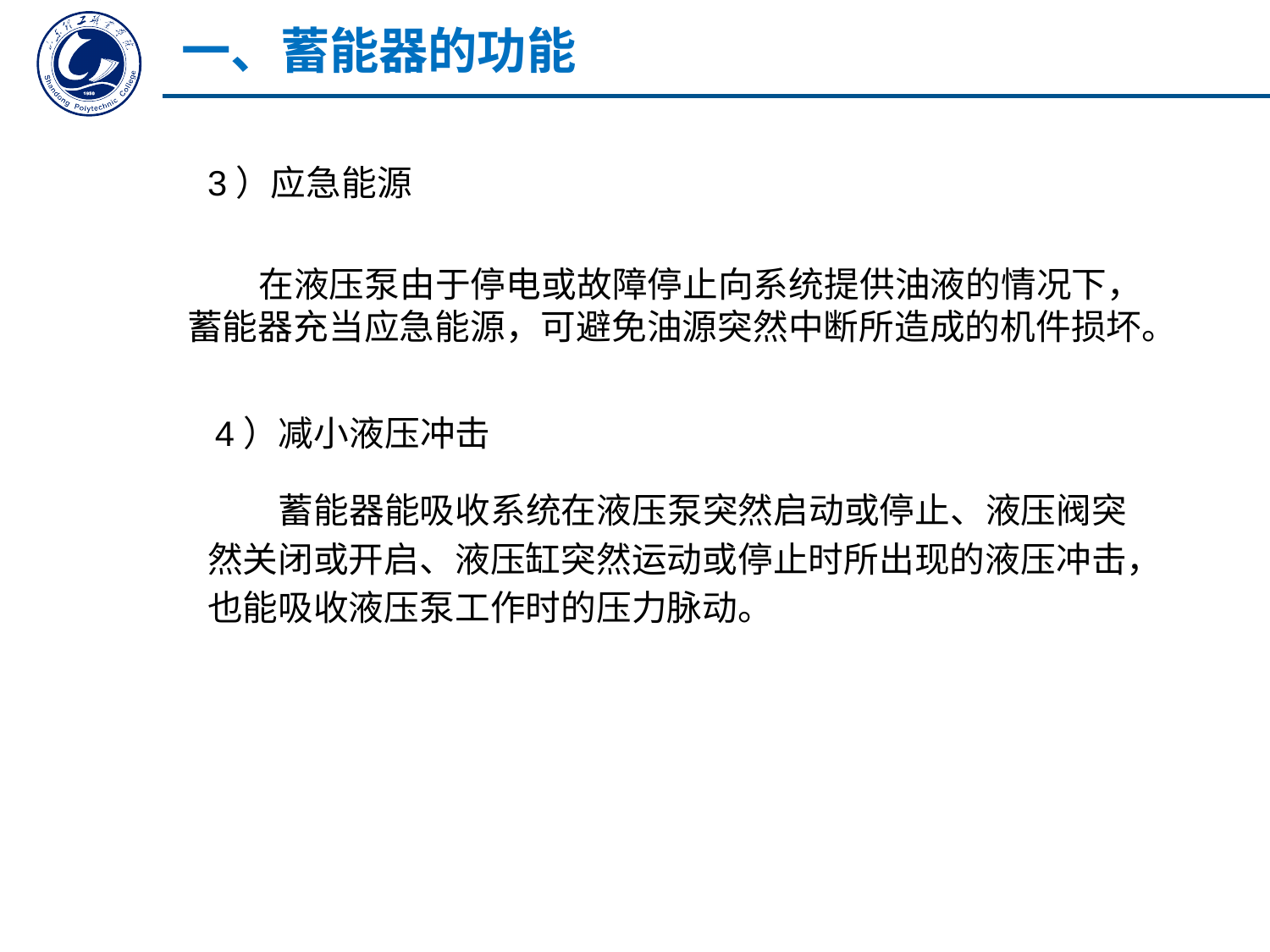

一、蓄能器的功能
3）应急能源

        在液压泵由于停电或故障停止向系统提供油液的情况下，蓄能器充当应急能源，可避免油源突然中断所造成的机件损坏。
4）减小液压冲击
        蓄能器能吸收系统在液压泵突然启动或停止、液压阀突然关闭或开启、液压缸突然运动或停止时所出现的液压冲击，也能吸收液压泵工作时的压力脉动。